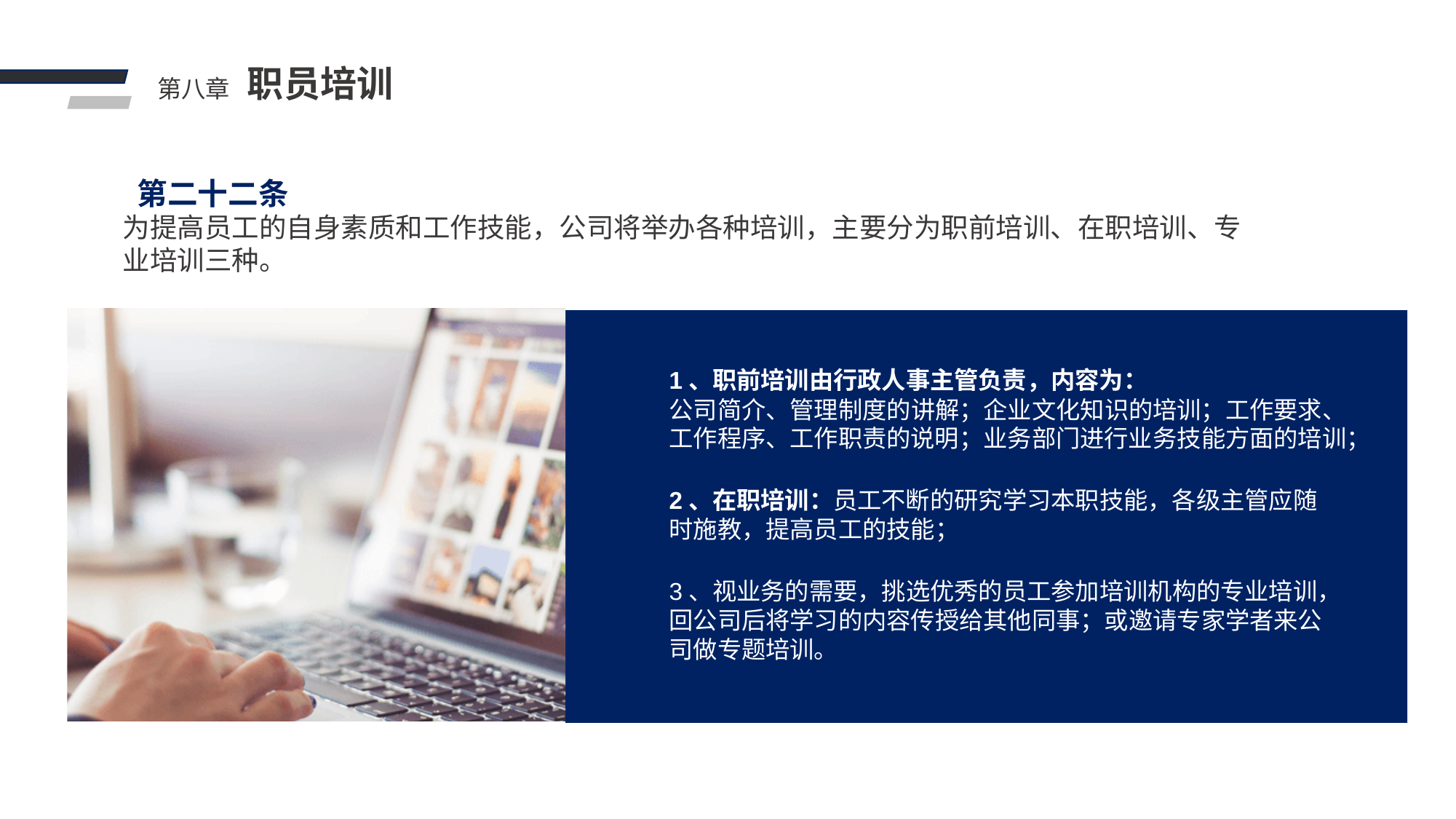

职员培训
第八章

 第二十二条
为提高员工的自身素质和工作技能，公司将举办各种培训，主要分为职前培训、在职培训、专业培训三种。

1、职前培训由行政人事主管负责，内容为：
公司简介、管理制度的讲解；企业文化知识的培训；工作要求、工作程序、工作职责的说明；业务部门进行业务技能方面的培训；
2、在职培训：员工不断的研究学习本职技能，各级主管应随时施教，提高员工的技能；
3、视业务的需要，挑选优秀的员工参加培训机构的专业培训，回公司后将学习的内容传授给其他同事；或邀请专家学者来公司做专题培训。